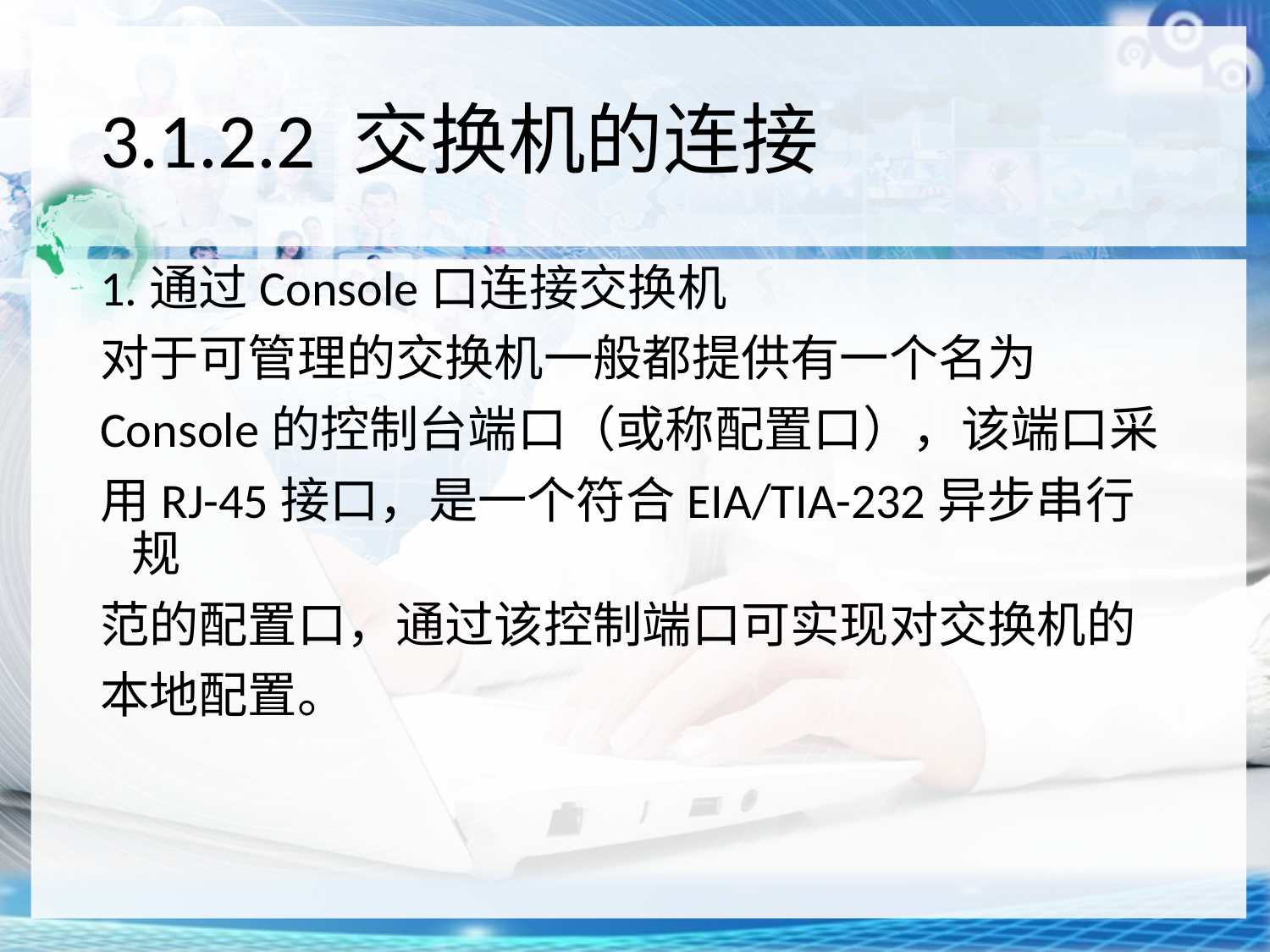

# 3.1.2.2 交换机的连接
1.通过Console口连接交换机
对于可管理的交换机一般都提供有一个名为
Console的控制台端口（或称配置口），该端口采
用RJ-45接口，是一个符合EIA/TIA-232异步串行规
范的配置口，通过该控制端口可实现对交换机的
本地配置。